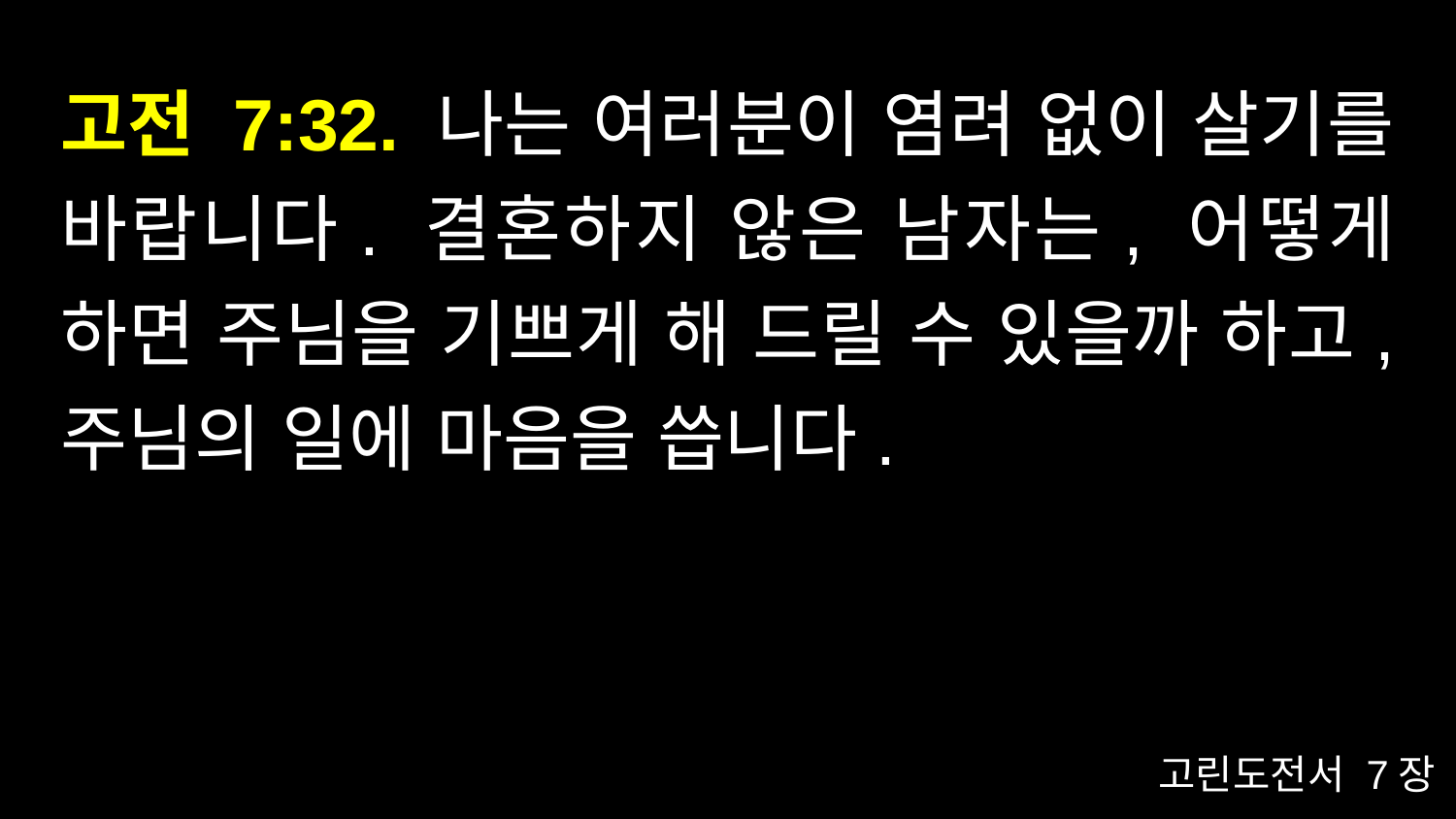

# 고전 7:32. 나는 여러분이 염려 없이 살기를 바랍니다. 결혼하지 않은 남자는, 어떻게 하면 주님을 기쁘게 해 드릴 수 있을까 하고, 주님의 일에 마음을 씁니다.
고린도전서 7장